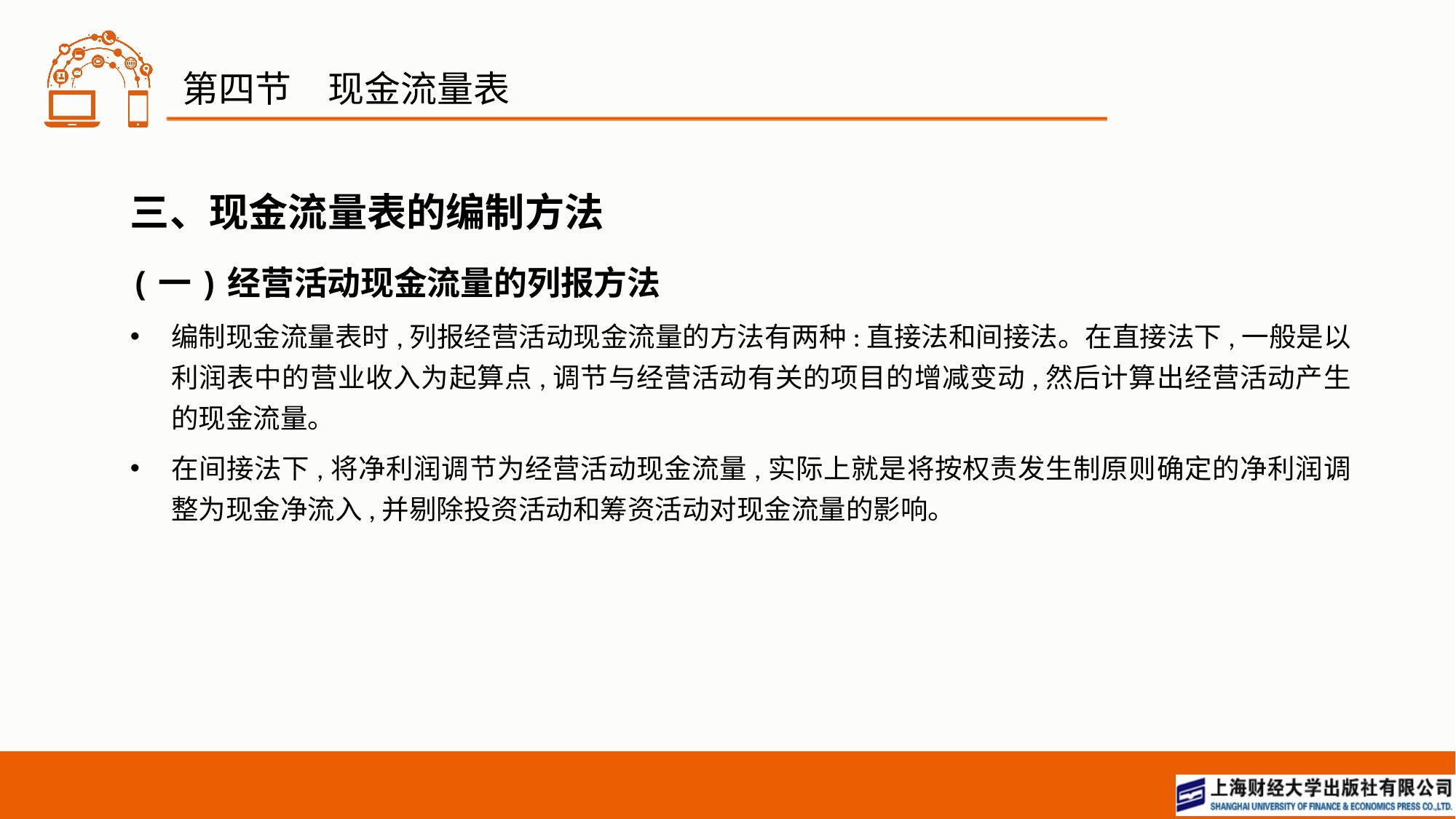

# 第四节　现金流量表
三、现金流量表的编制方法
(一)经营活动现金流量的列报方法
编制现金流量表时,列报经营活动现金流量的方法有两种:直接法和间接法。在直接法下,一般是以利润表中的营业收入为起算点,调节与经营活动有关的项目的增减变动,然后计算出经营活动产生的现金流量。
在间接法下,将净利润调节为经营活动现金流量,实际上就是将按权责发生制原则确定的净利润调整为现金净流入,并剔除投资活动和筹资活动对现金流量的影响。